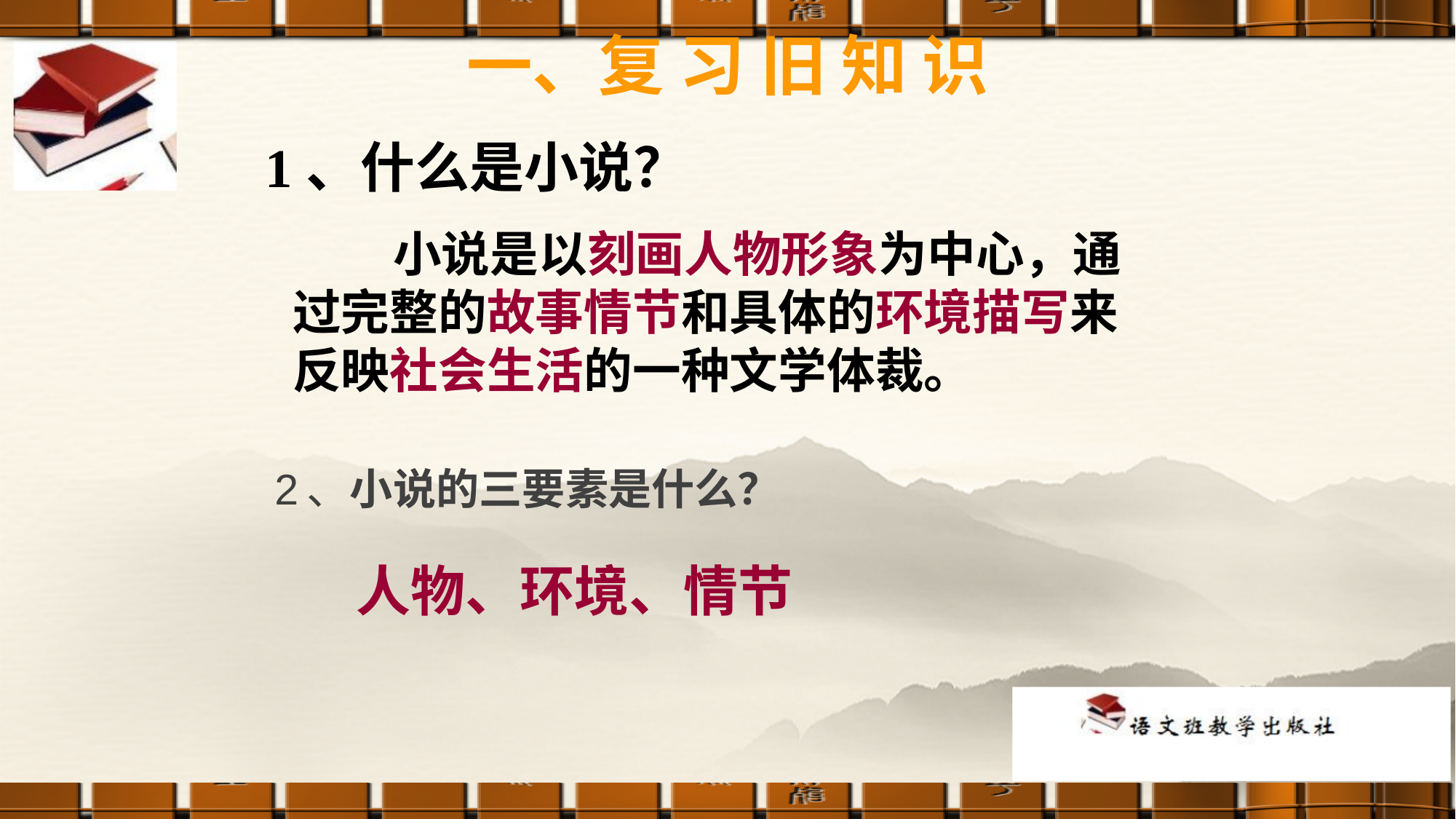

# 一、复 习 旧 知 识
1、什么是小说？
        小说是以刻画人物形象为中心，通过完整的故事情节和具体的环境描写来反映社会生活的一种文学体裁。

2、小说的三要素是什么？
人物、环境、情节